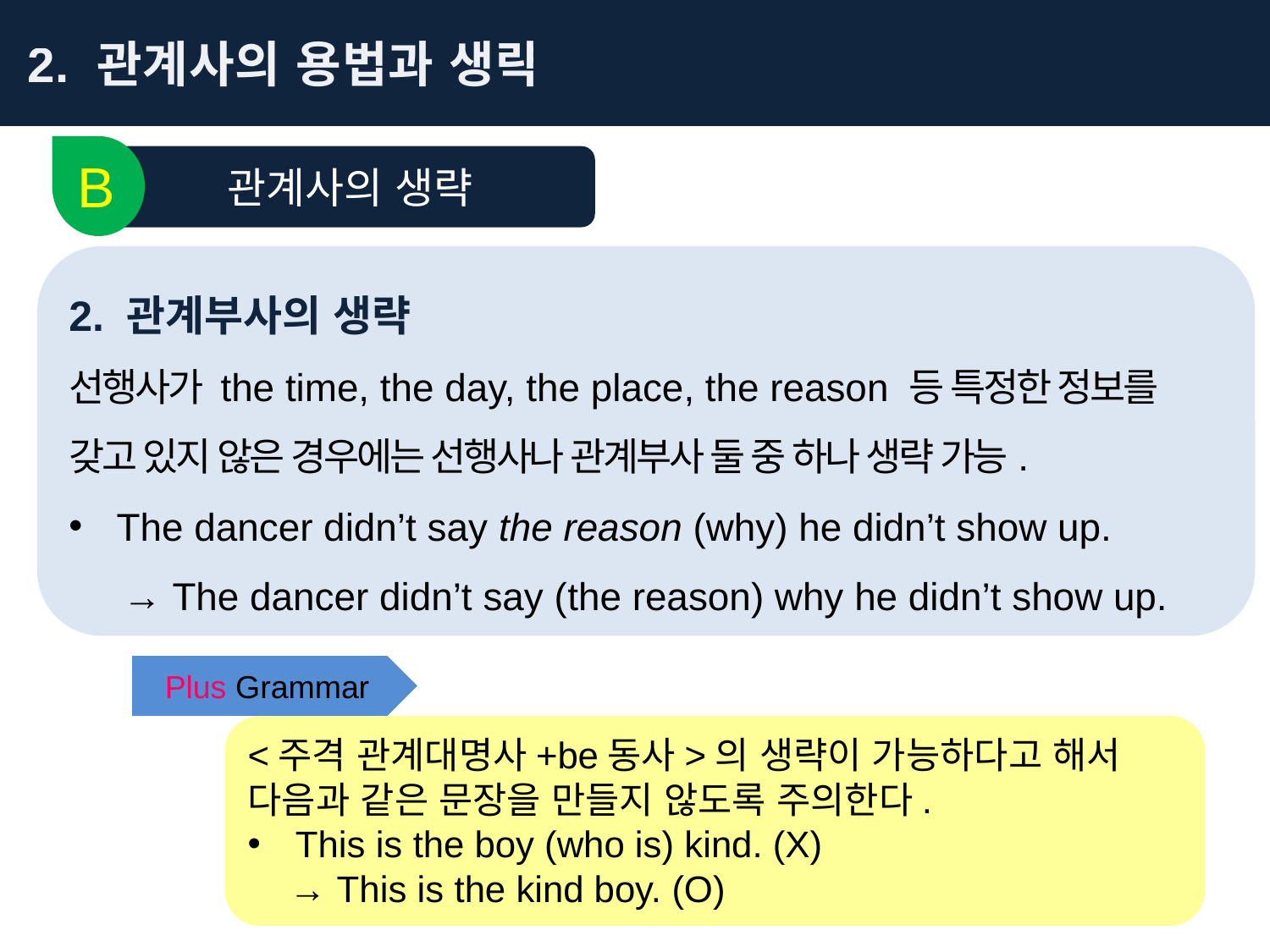

2. 관계사의 용법과 생략

B
관계사의 생략
2. 관계부사의 생략
선행사가 the time, the day, the place, the reason 등 특정한 정보를 갖고 있지 않은 경우에는 선행사나 관계부사 둘 중 하나 생략 가능.
The dancer didn’t say the reason (why) he didn’t show up.
     → The dancer didn’t say (the reason) why he didn’t show up.
Plus Grammar
<주격 관계대명사+be동사>의 생략이 가능하다고 해서 다음과 같은 문장을 만들지 않도록 주의한다.
This is the boy (who is) kind. (X)
    → This is the kind boy. (O)